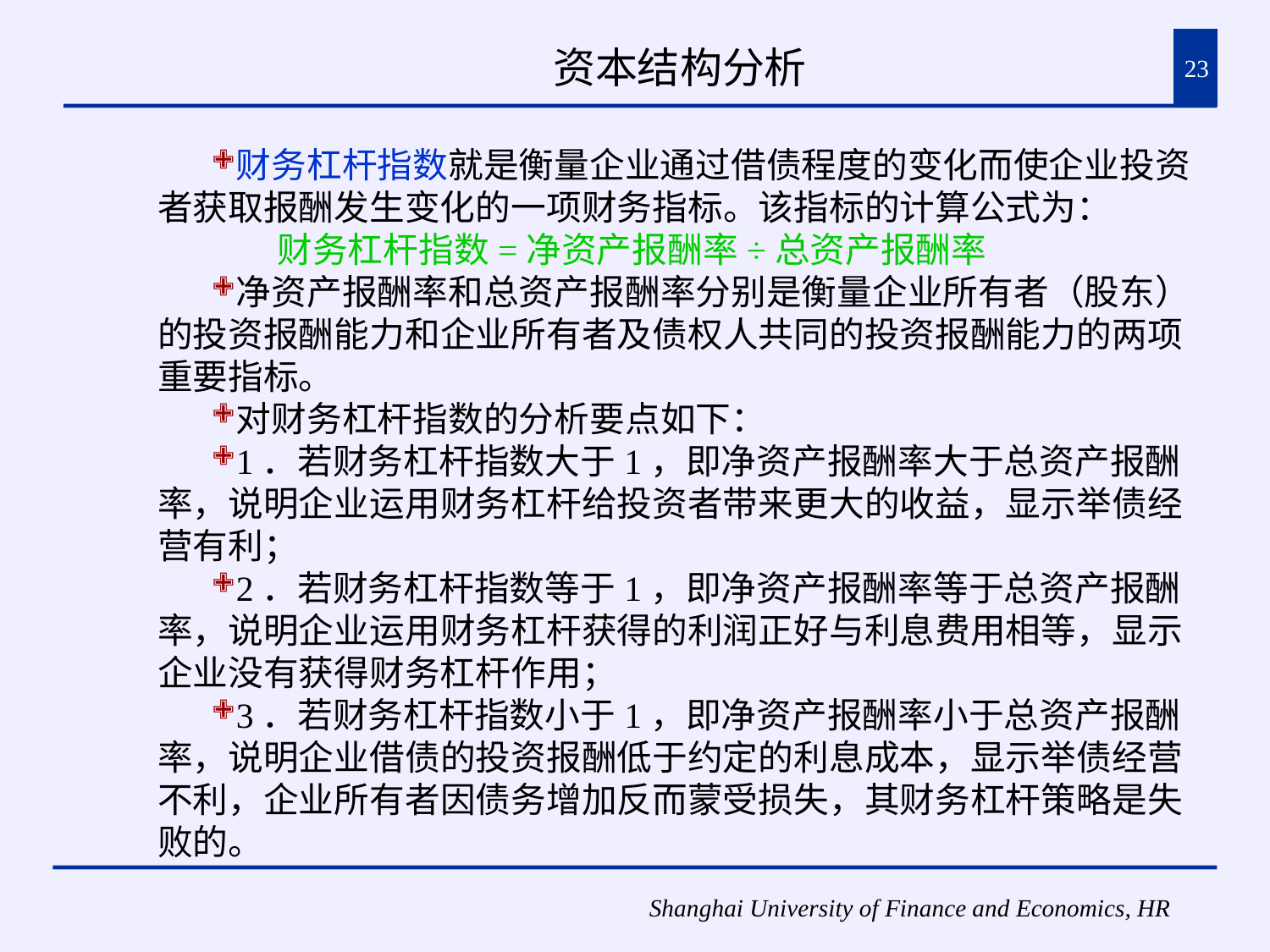

# 资本结构分析
23
财务杠杆指数就是衡量企业通过借债程度的变化而使企业投资者获取报酬发生变化的一项财务指标。该指标的计算公式为：
               财务杠杆指数=净资产报酬率÷总资产报酬率
净资产报酬率和总资产报酬率分别是衡量企业所有者（股东）的投资报酬能力和企业所有者及债权人共同的投资报酬能力的两项重要指标。
对财务杠杆指数的分析要点如下：
1．若财务杠杆指数大于1，即净资产报酬率大于总资产报酬率，说明企业运用财务杠杆给投资者带来更大的收益，显示举债经营有利；
2．若财务杠杆指数等于1，即净资产报酬率等于总资产报酬率，说明企业运用财务杠杆获得的利润正好与利息费用相等，显示企业没有获得财务杠杆作用；
3．若财务杠杆指数小于1，即净资产报酬率小于总资产报酬率，说明企业借债的投资报酬低于约定的利息成本，显示举债经营不利，企业所有者因债务增加反而蒙受损失，其财务杠杆策略是失败的。